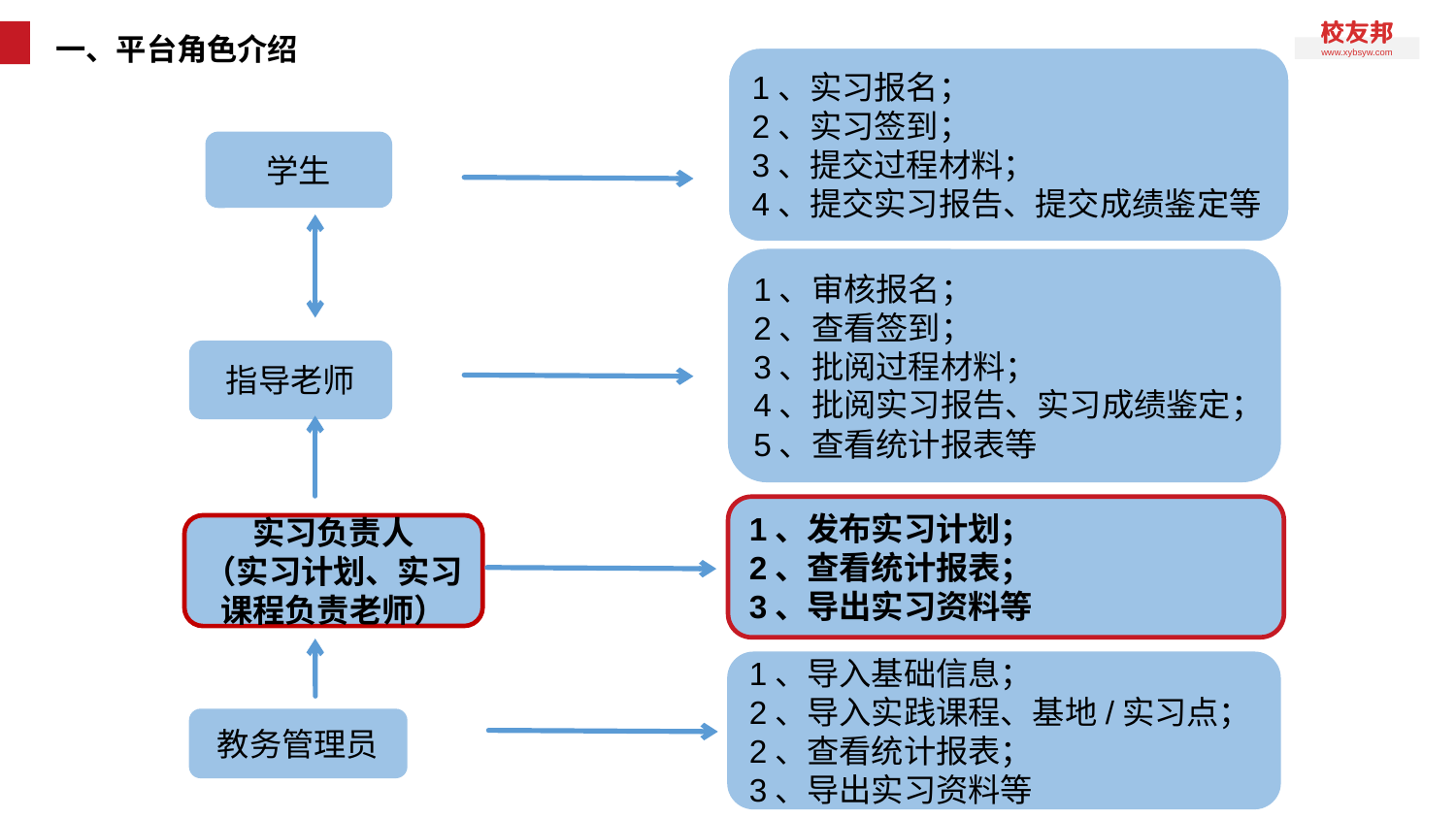

# 一、平台角色介绍
1、实习报名；
2、实习签到；
3、提交过程材料；
4、提交实习报告、提交成绩鉴定等
学生
1、审核报名；
2、查看签到；
3、批阅过程材料；
4、批阅实习报告、实习成绩鉴定；
5、查看统计报表等
指导老师
1、发布实习计划；
2、查看统计报表；
3、导出实习资料等
实习负责人
（实习计划、实习课程负责老师）

1、导入基础信息；
2、导入实践课程、基地/实习点；
2、查看统计报表；
3、导出实习资料等

教务管理员